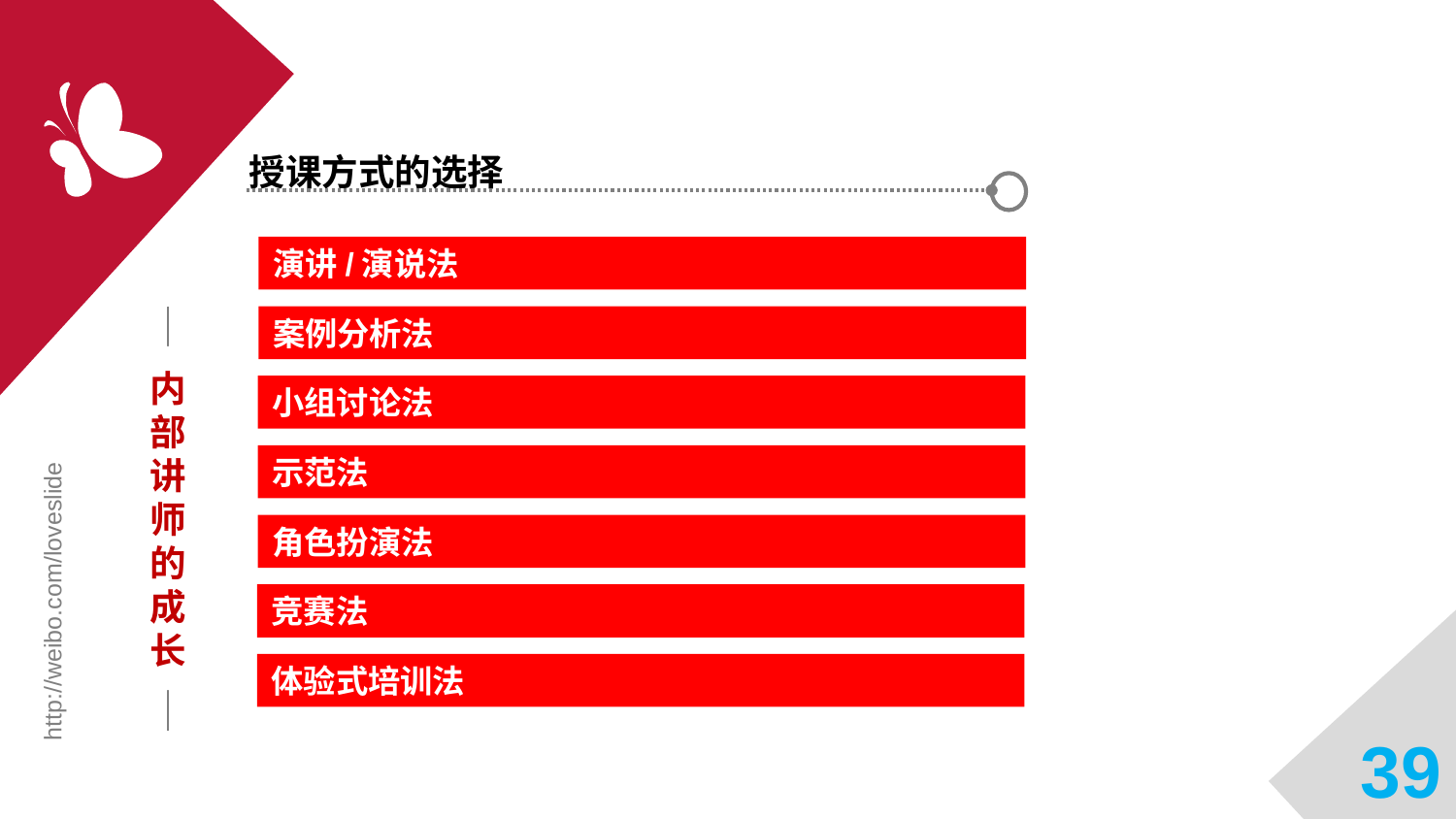

授课方式的选择

演讲/演说法
案例分析法
内部讲师的成长
小组讨论法
示范法
角色扮演法
http://weibo.com/loveslide
竞赛法

体验式培训法
39